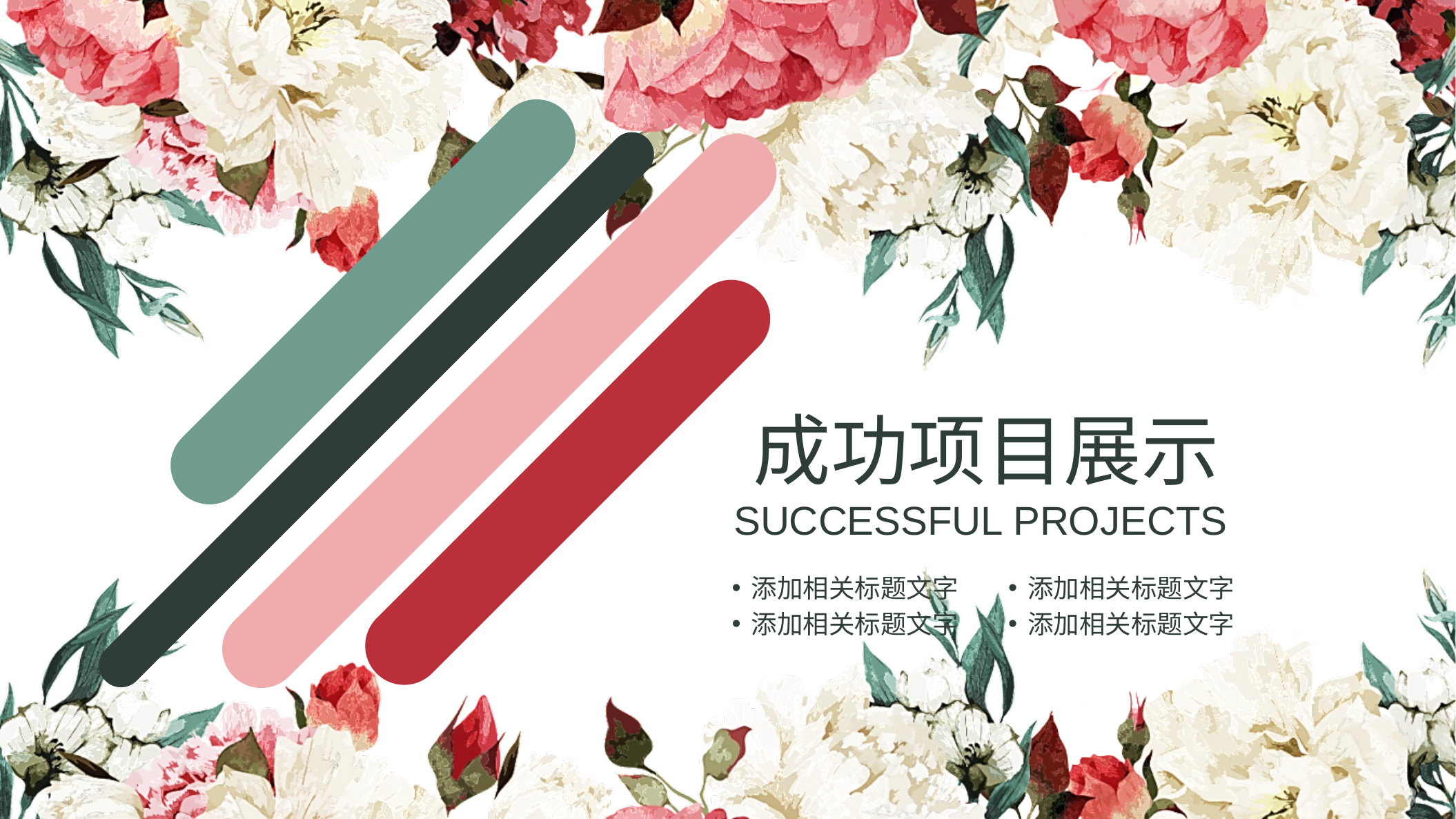

成功项目展示
SUCCESSFUL PROJECTS

添加相关标题文字
添加相关标题文字
添加相关标题文字
添加相关标题文字